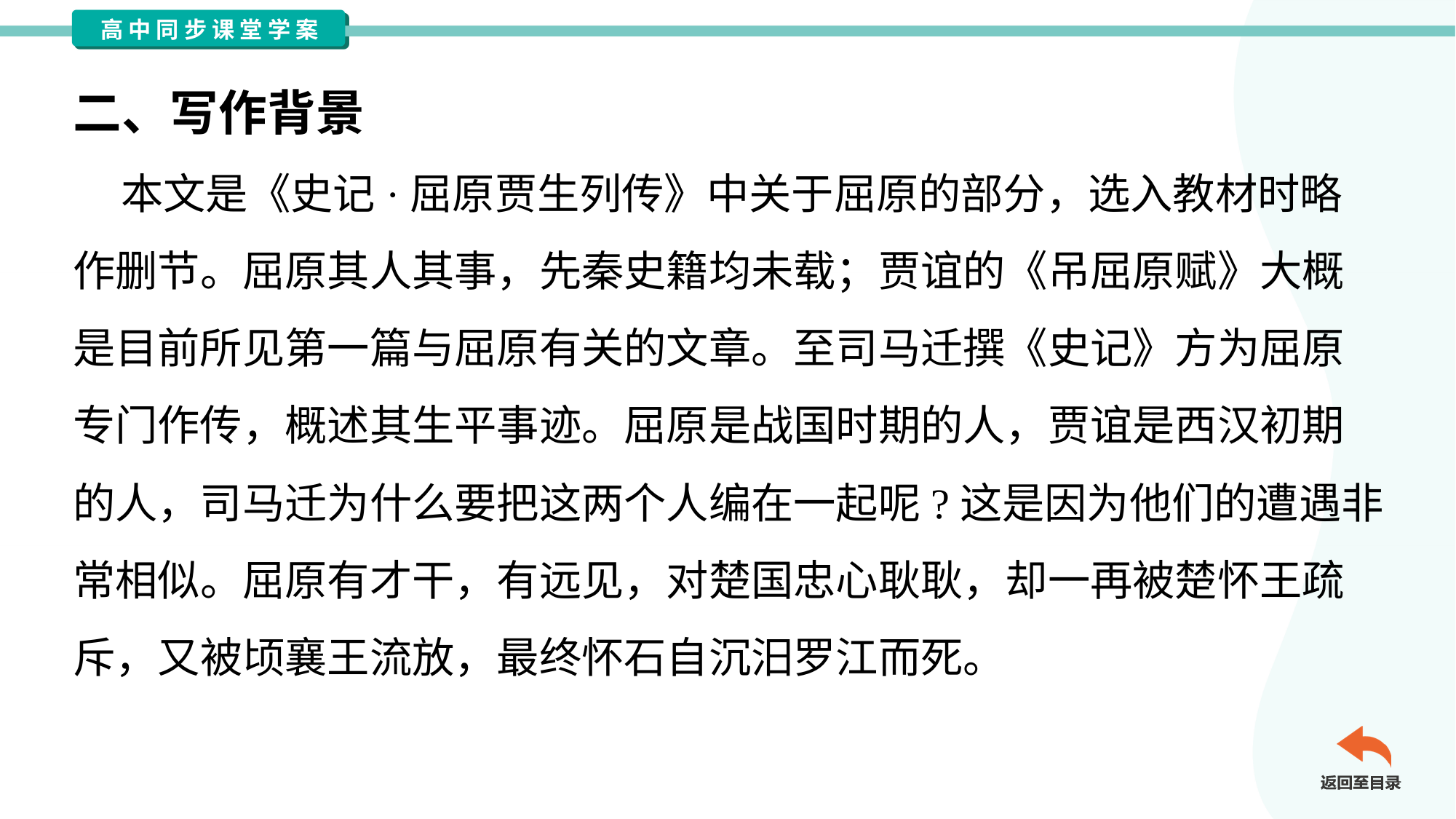

二、写作背景
    本文是《史记·屈原贾生列传》中关于屈原的部分，选入教材时略
作删节。屈原其人其事，先秦史籍均未载；贾谊的《吊屈原赋》大概
是目前所见第一篇与屈原有关的文章。至司马迁撰《史记》方为屈原
专门作传，概述其生平事迹。屈原是战国时期的人，贾谊是西汉初期
的人，司马迁为什么要把这两个人编在一起呢?这是因为他们的遭遇非
常相似。屈原有才干，有远见，对楚国忠心耿耿，却一再被楚怀王疏
斥，又被顷襄王流放，最终怀石自沉汨罗江而死。